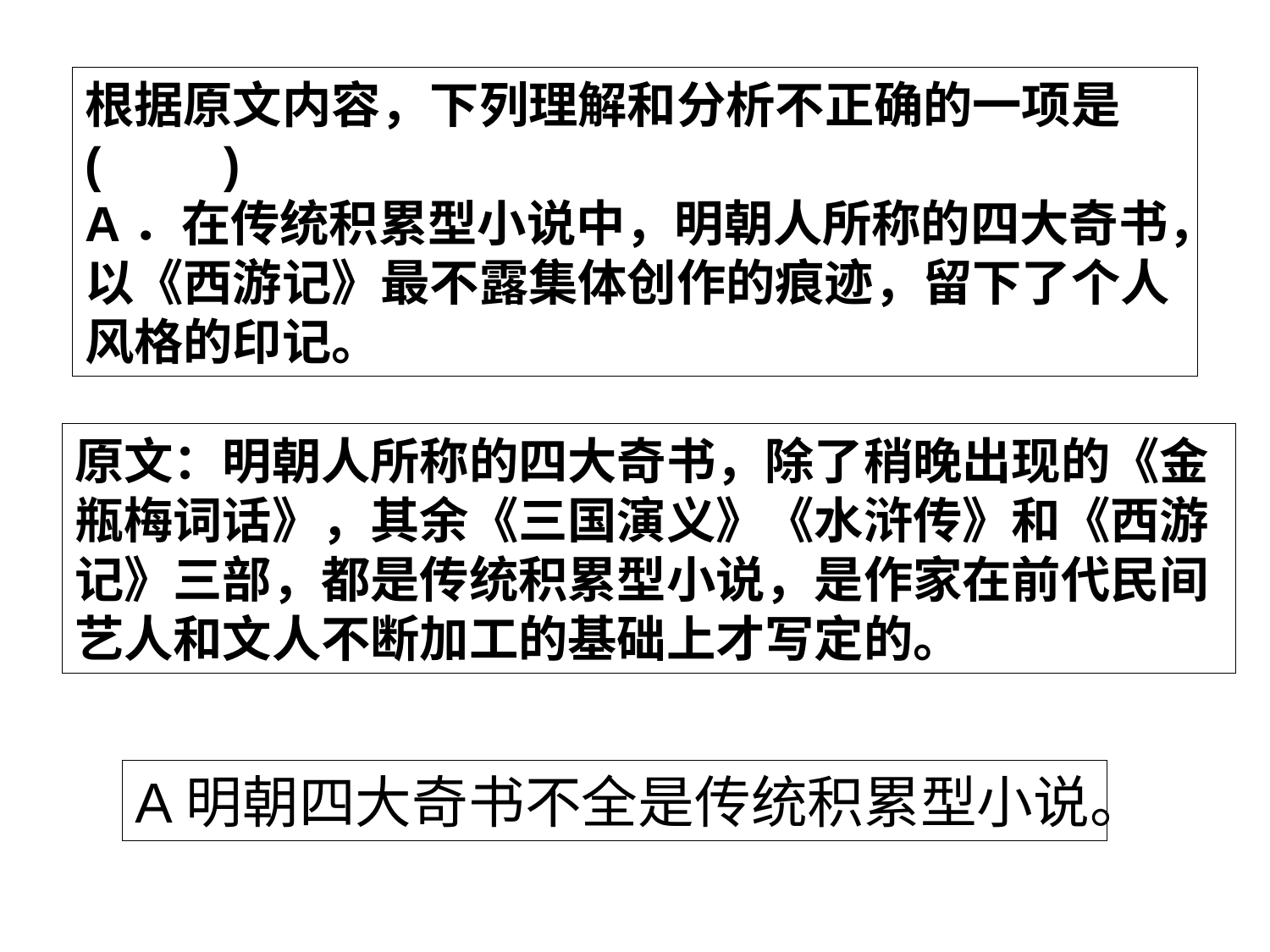

根据原文内容，下列理解和分析不正确的一项是(　　)
A．在传统积累型小说中，明朝人所称的四大奇书，以《西游记》最不露集体创作的痕迹，留下了个人风格的印记。
原文：明朝人所称的四大奇书，除了稍晚出现的《金瓶梅词话》，其余《三国演义》《水浒传》和《西游记》三部，都是传统积累型小说，是作家在前代民间艺人和文人不断加工的基础上才写定的。
A明朝四大奇书不全是传统积累型小说。